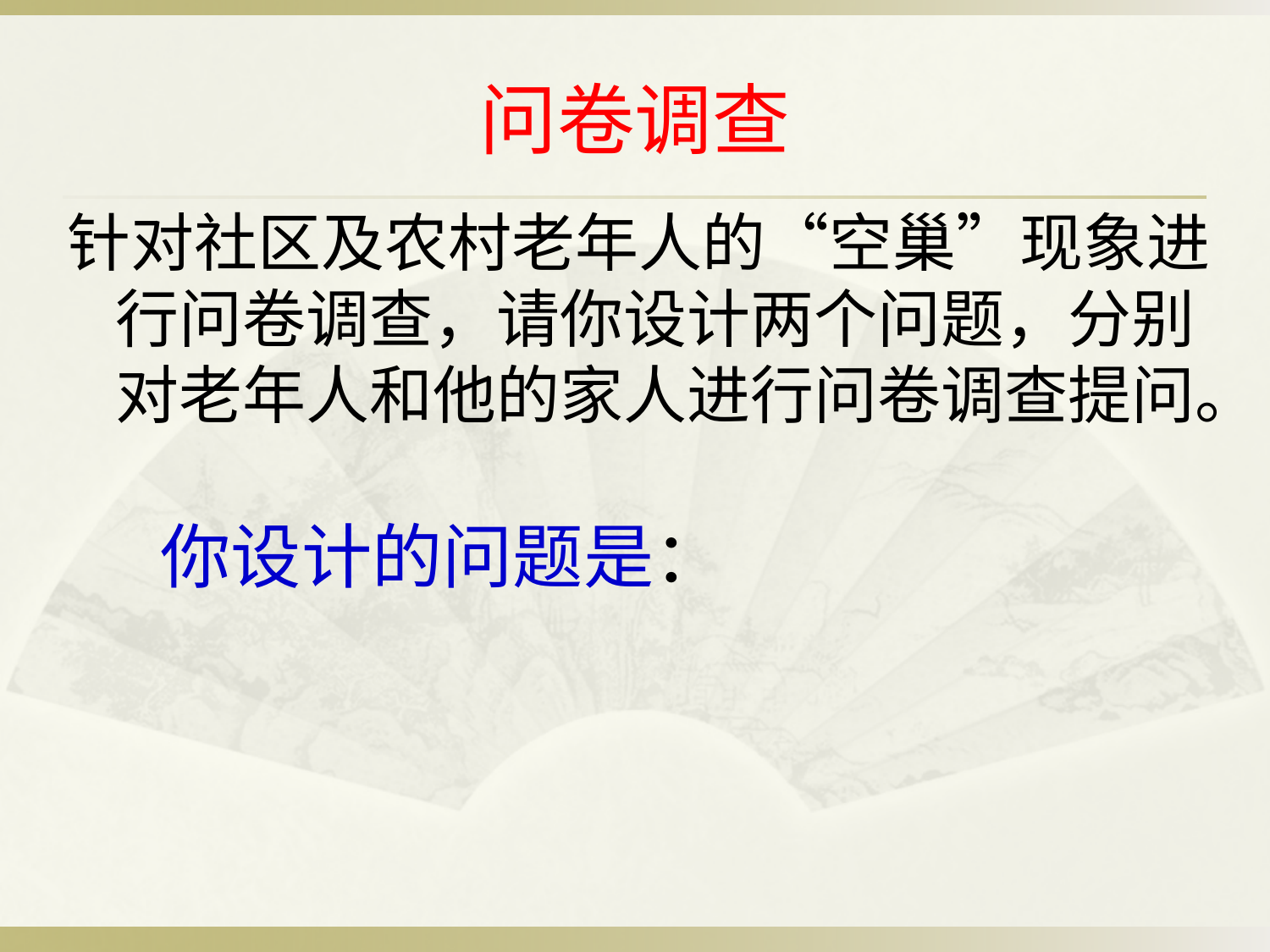

# 问卷调查
针对社区及农村老年人的“空巢”现象进行问卷调查，请你设计两个问题，分别对老年人和他的家人进行问卷调查提问。
你设计的问题是：